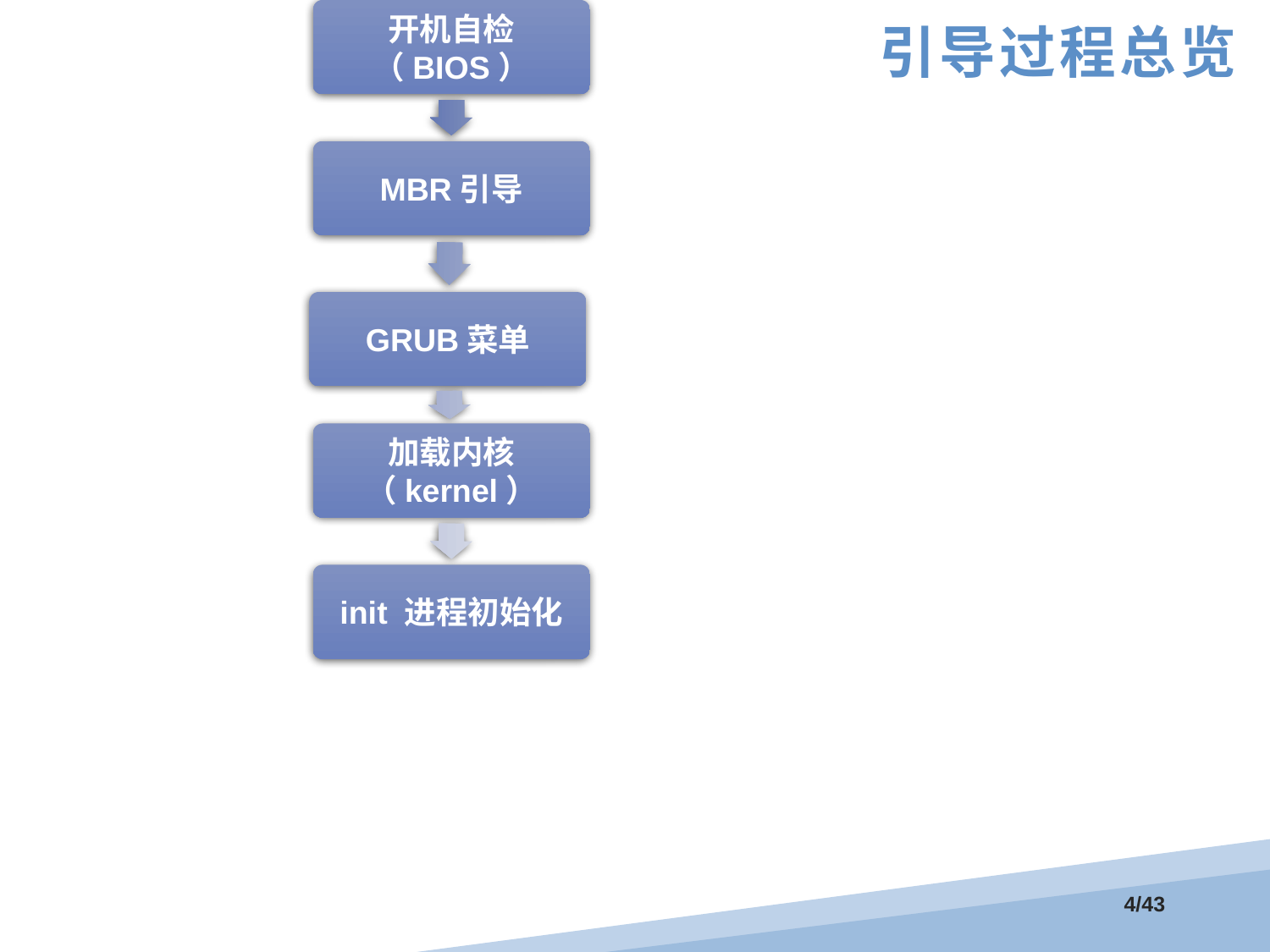

引导过程总览
开机自检（BIOS）

MBR引导

GRUB菜单

加载内核（kernel）

init 进程初始化

4/43